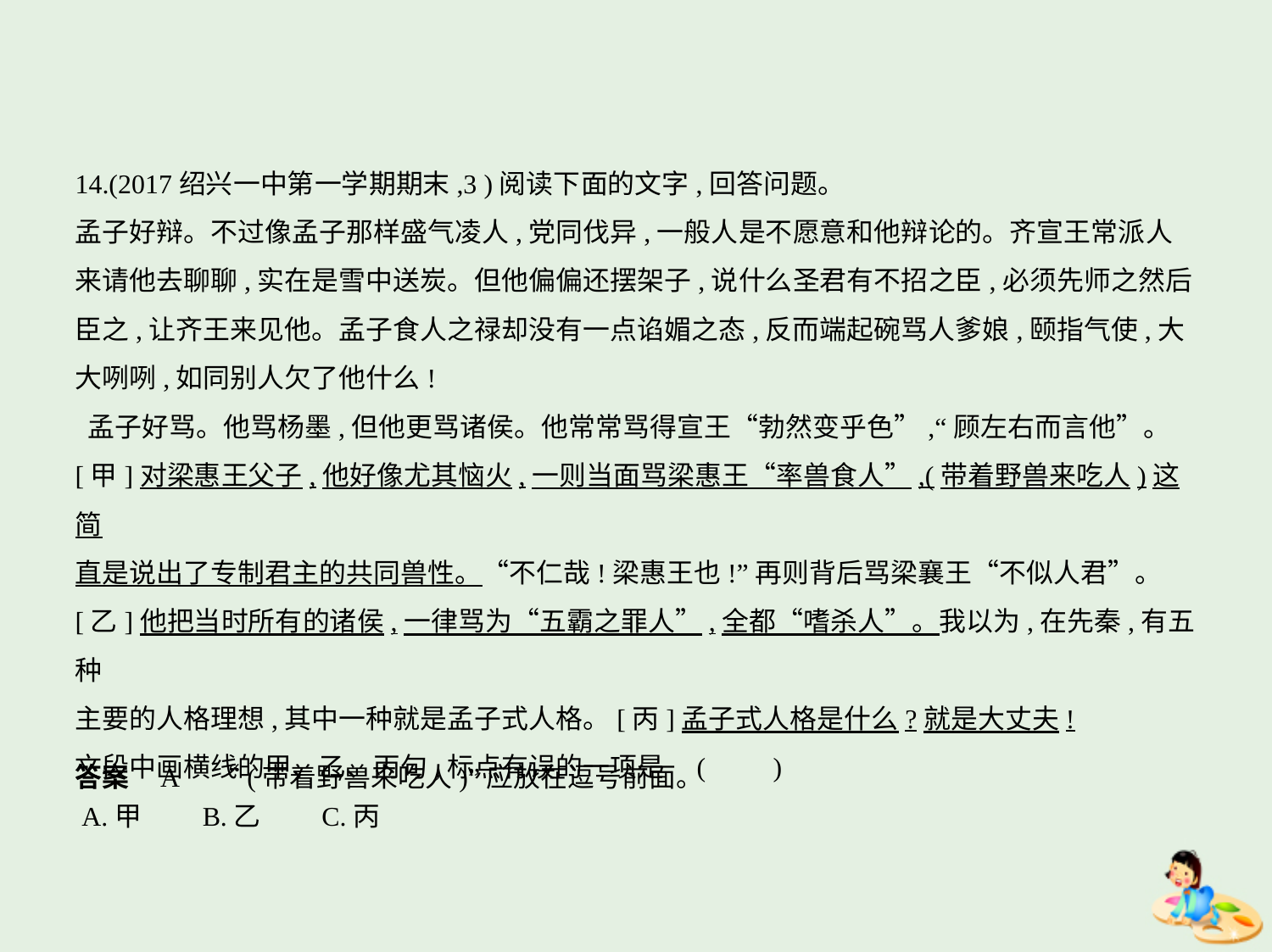

14.(2017绍兴一中第一学期期末,3 )阅读下面的文字,回答问题。
孟子好辩。不过像孟子那样盛气凌人,党同伐异,一般人是不愿意和他辩论的。齐宣王常派人
来请他去聊聊,实在是雪中送炭。但他偏偏还摆架子,说什么圣君有不招之臣,必须先师之然后
臣之,让齐王来见他。孟子食人之禄却没有一点谄媚之态,反而端起碗骂人爹娘,颐指气使,大
大咧咧,如同别人欠了他什么!
 孟子好骂。他骂杨墨,但他更骂诸侯。他常常骂得宣王“勃然变乎色”,“顾左右而言他”。
[甲]对梁惠王父子,他好像尤其恼火,一则当面骂梁惠王“率兽食人”,(带着野兽来吃人)这简
直是说出了专制君主的共同兽性。“不仁哉!梁惠王也!”再则背后骂梁襄王“不似人君”。
[乙]他把当时所有的诸侯,一律骂为“五霸之罪人”,全都“嗜杀人”。我以为,在先秦,有五种
主要的人格理想,其中一种就是孟子式人格。[丙]孟子式人格是什么?就是大丈夫!
文段中画横线的甲、乙、丙句,标点有误的一项是 (　　)
 A.甲　　B.乙　　C.丙
答案    A　“(带着野兽来吃人)”应放在逗号前面。